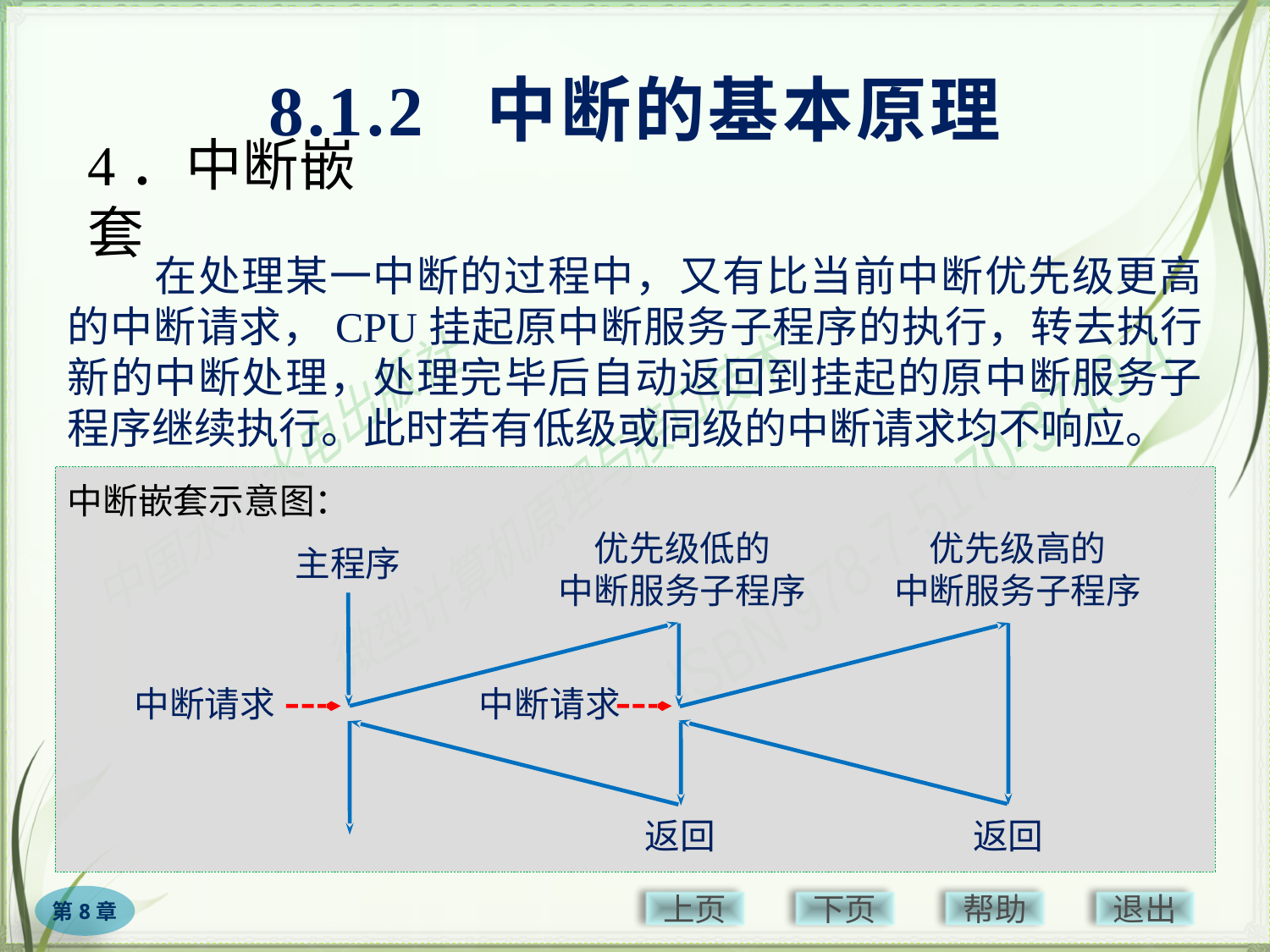

8.1.2  中断的基本原理
# 4．中断嵌套
　　在处理某一中断的过程中，又有比当前中断优先级更高的中断请求，CPU挂起原中断服务子程序的执行，转去执行新的中断处理，处理完毕后自动返回到挂起的原中断服务子程序继续执行。此时若有低级或同级的中断请求均不响应。
中断嵌套示意图：

优先级低的
中断服务子程序

优先级高的
中断服务子程序

主程序

中断请求

中断请求

返回
返回